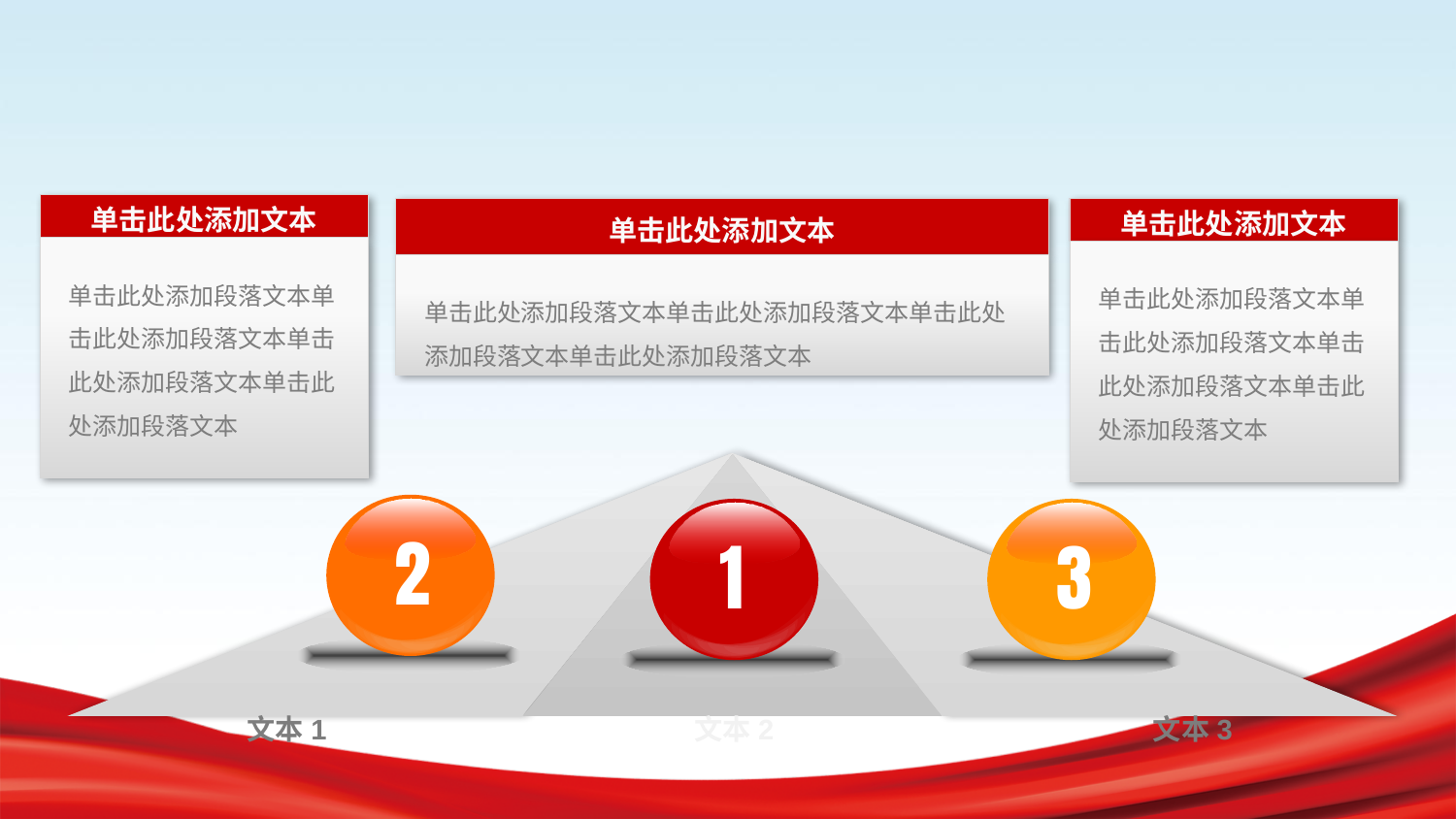

单击此处添加文本
单击此处添加文本
单击此处添加文本
单击此处添加段落文本单击此处添加段落文本单击此处添加段落文本单击此处添加段落文本
单击此处添加段落文本单击此处添加段落文本单击此处添加段落文本单击此处添加段落文本
单击此处添加段落文本单击此处添加段落文本单击此处添加段落文本单击此处添加段落文本

文本1
文本3

文本2

2

1

3